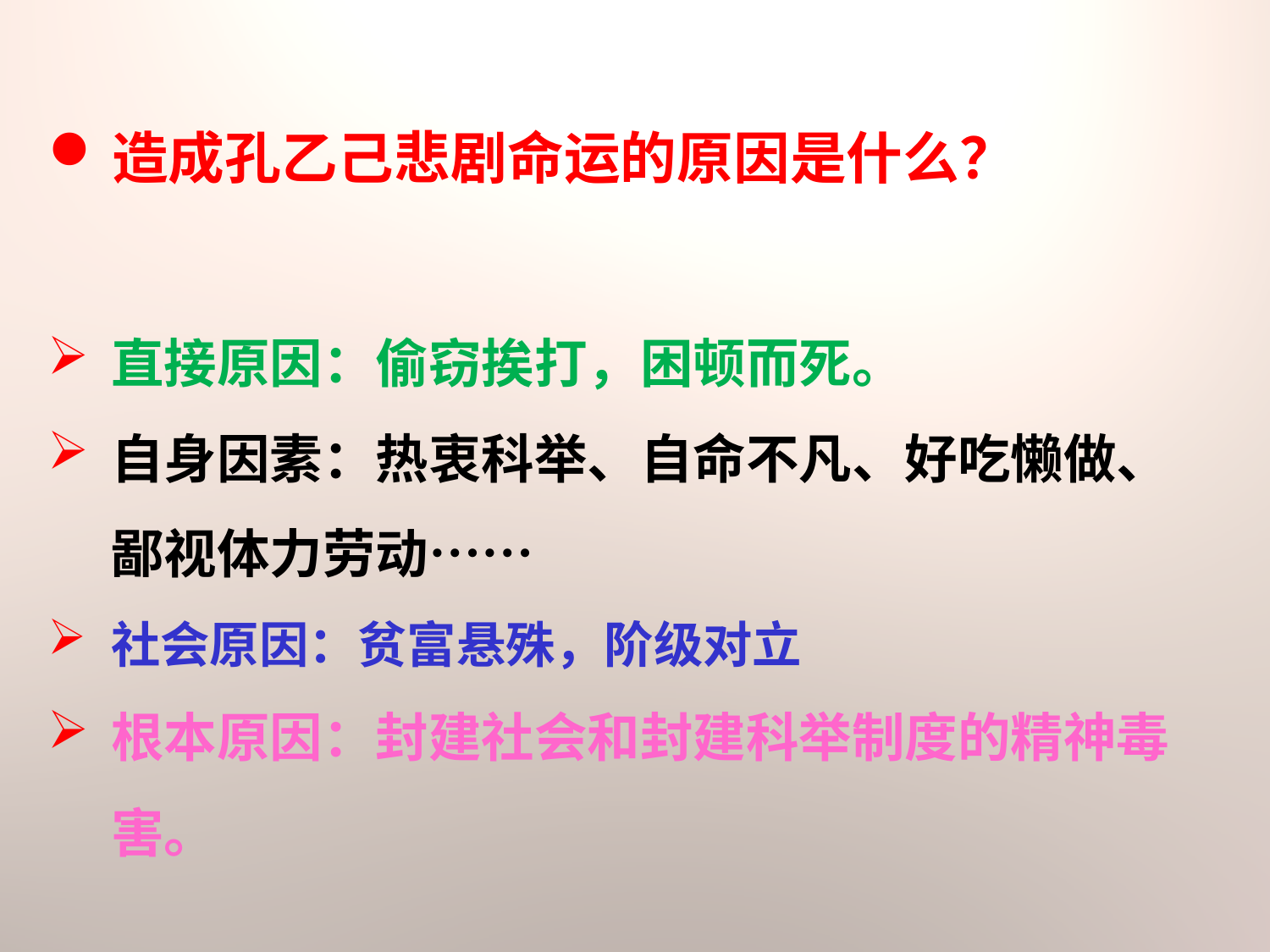

造成孔乙己悲剧命运的原因是什么？
直接原因：偷窃挨打，困顿而死。
自身因素：热衷科举、自命不凡、好吃懒做、鄙视体力劳动……
社会原因：贫富悬殊，阶级对立
根本原因：封建社会和封建科举制度的精神毒害。